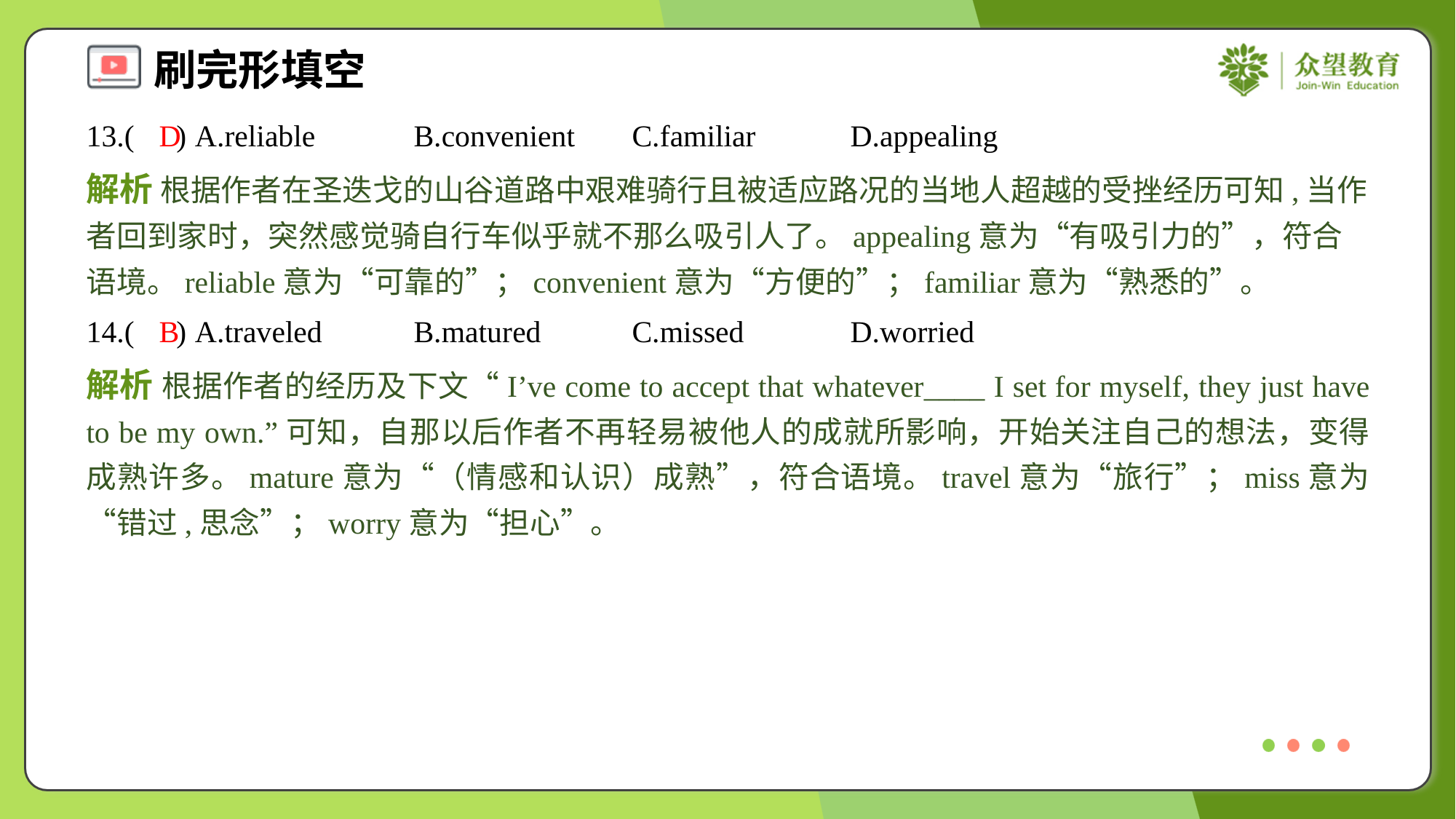

13.(     ) A.reliable	B.convenient	C.familiar	D.appealing
D
解析 根据作者在圣迭戈的山谷道路中艰难骑行且被适应路况的当地人超越的受挫经历可知,当作者回到家时，突然感觉骑自行车似乎就不那么吸引人了。appealing意为“有吸引力的”，符合语境。reliable意为“可靠的”；convenient意为“方便的”；familiar意为“熟悉的”。
14.(     ) A.traveled	B.matured	C.missed	D.worried
B
解析 根据作者的经历及下文“I’ve come to accept that whatever____ I set for myself, they just have to be my own.”可知，自那以后作者不再轻易被他人的成就所影响，开始关注自己的想法，变得成熟许多。mature意为“（情感和认识）成熟”，符合语境。travel意为“旅行”；miss意为“错过,思念”；worry意为“担心”。